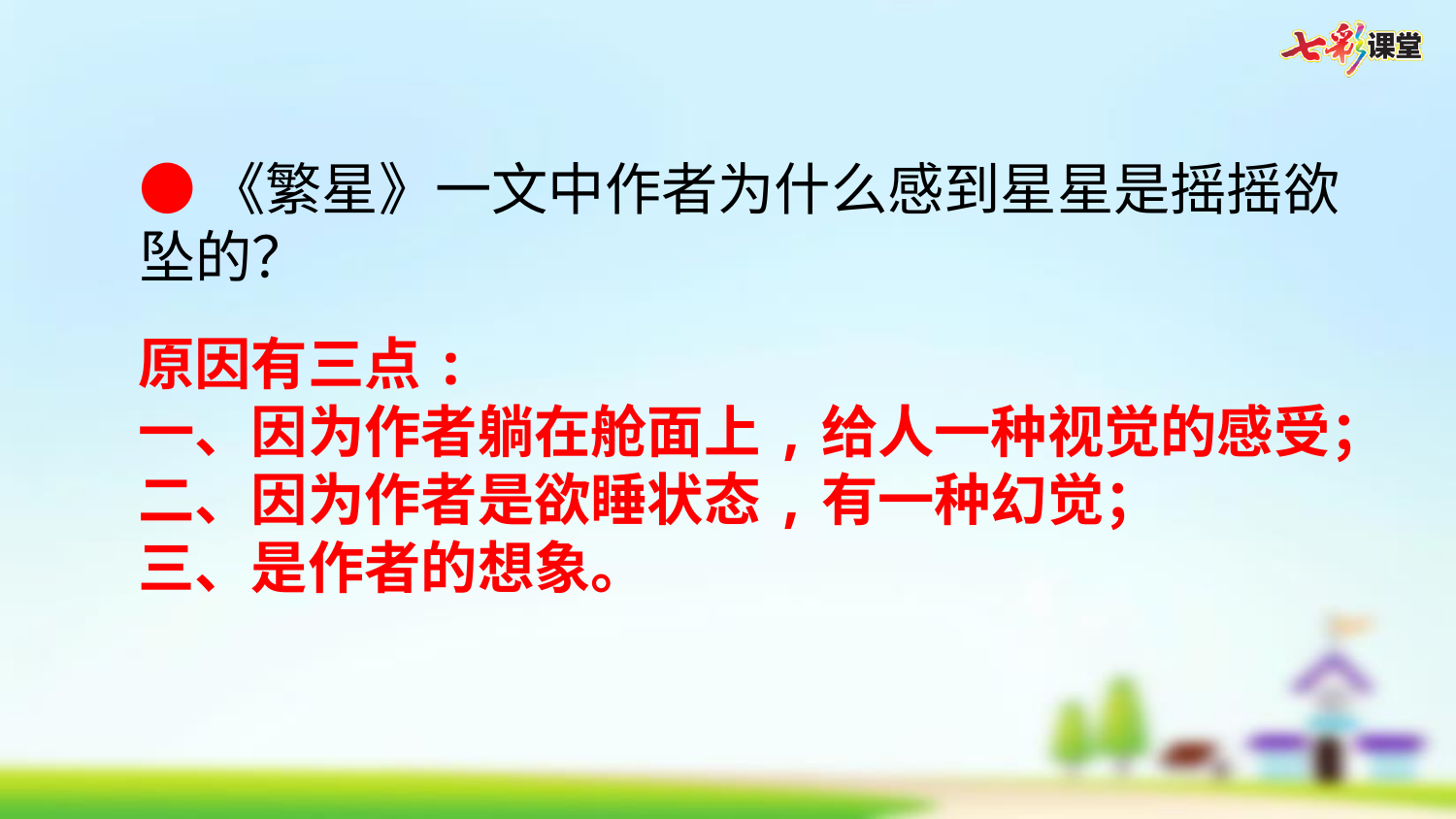

●《繁星》一文中作者为什么感到星星是摇摇欲坠的？
原因有三点:
一、因为作者躺在舱面上,给人一种视觉的感受；
二、因为作者是欲睡状态,有一种幻觉；
三、是作者的想象。